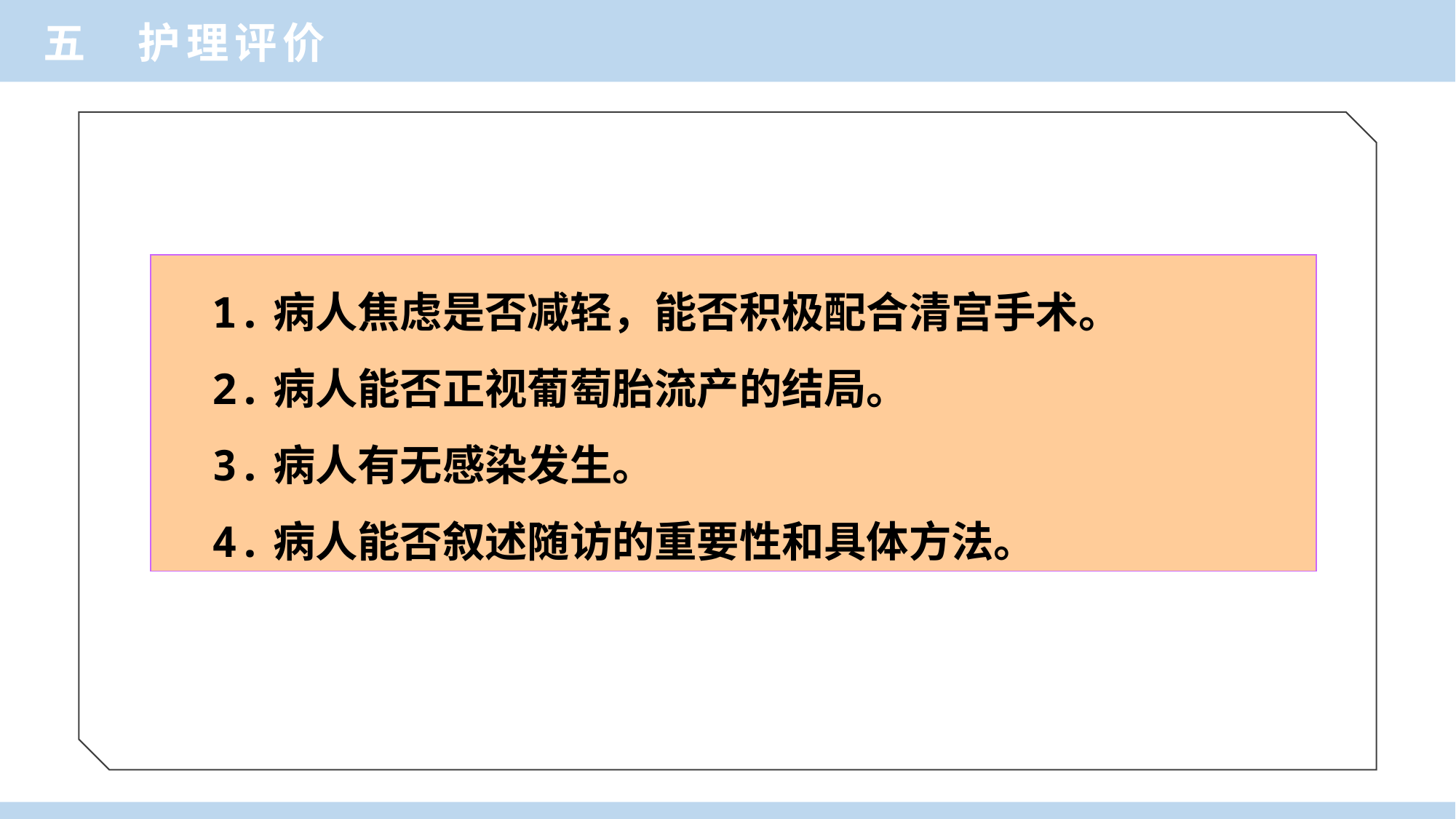

五   护理评价

  1.病人焦虑是否减轻，能否积极配合清宫手术。
  2.病人能否正视葡萄胎流产的结局。
  3.病人有无感染发生。
  4.病人能否叙述随访的重要性和具体方法。